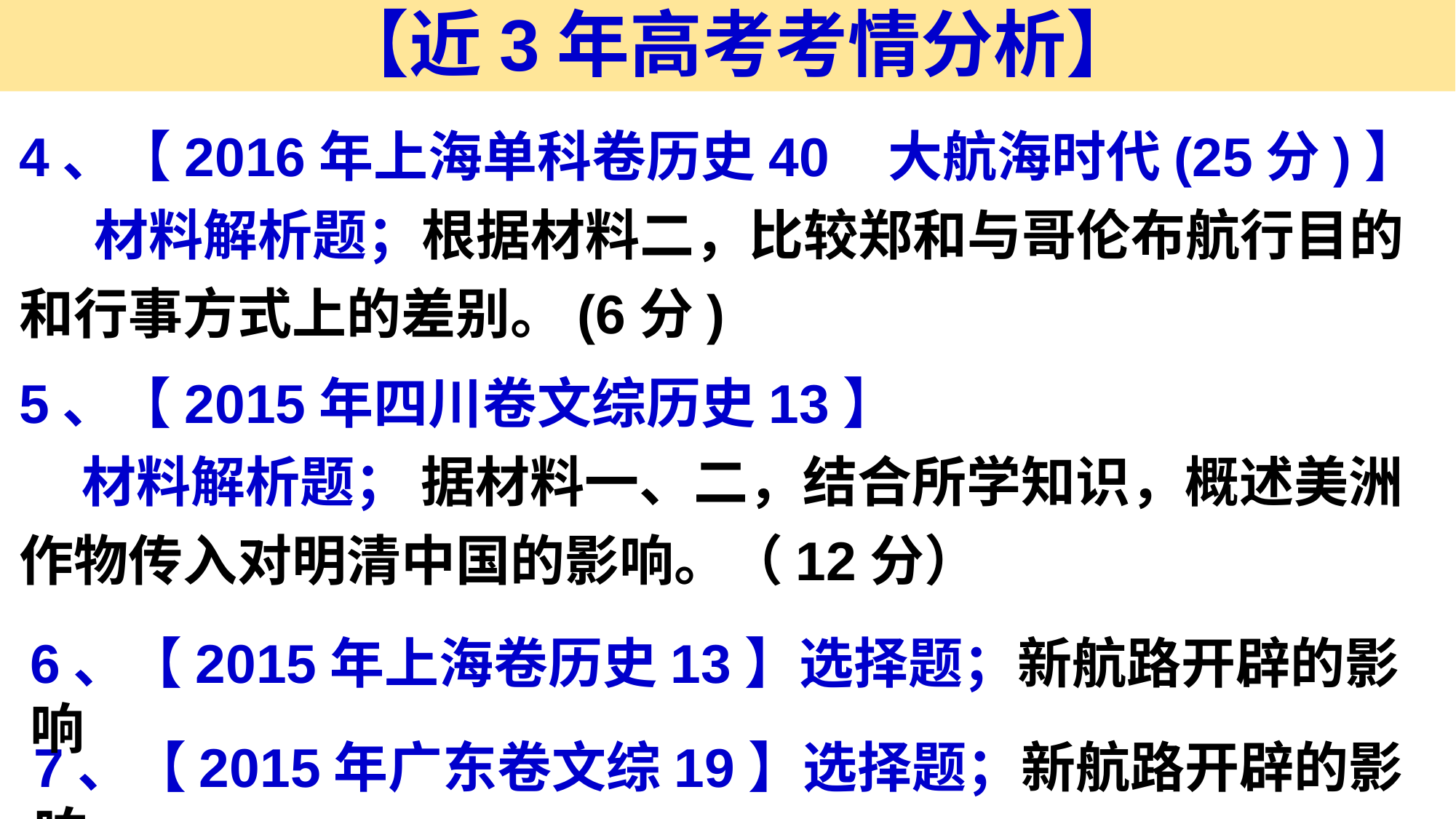

【近3年高考考情分析】
4、【2016年上海单科卷历史40   大航海时代(25分)】
     材料解析题；根据材料二，比较郑和与哥伦布航行目的和行事方式上的差别。(6分)
5、【2015年四川卷文综历史13】
    材料解析题； 据材料一、二，结合所学知识，概述美洲作物传入对明清中国的影响。（12分）
6、【2015年上海卷历史13】选择题；新航路开辟的影响
7、【2015年广东卷文综19】选择题；新航路开辟的影响